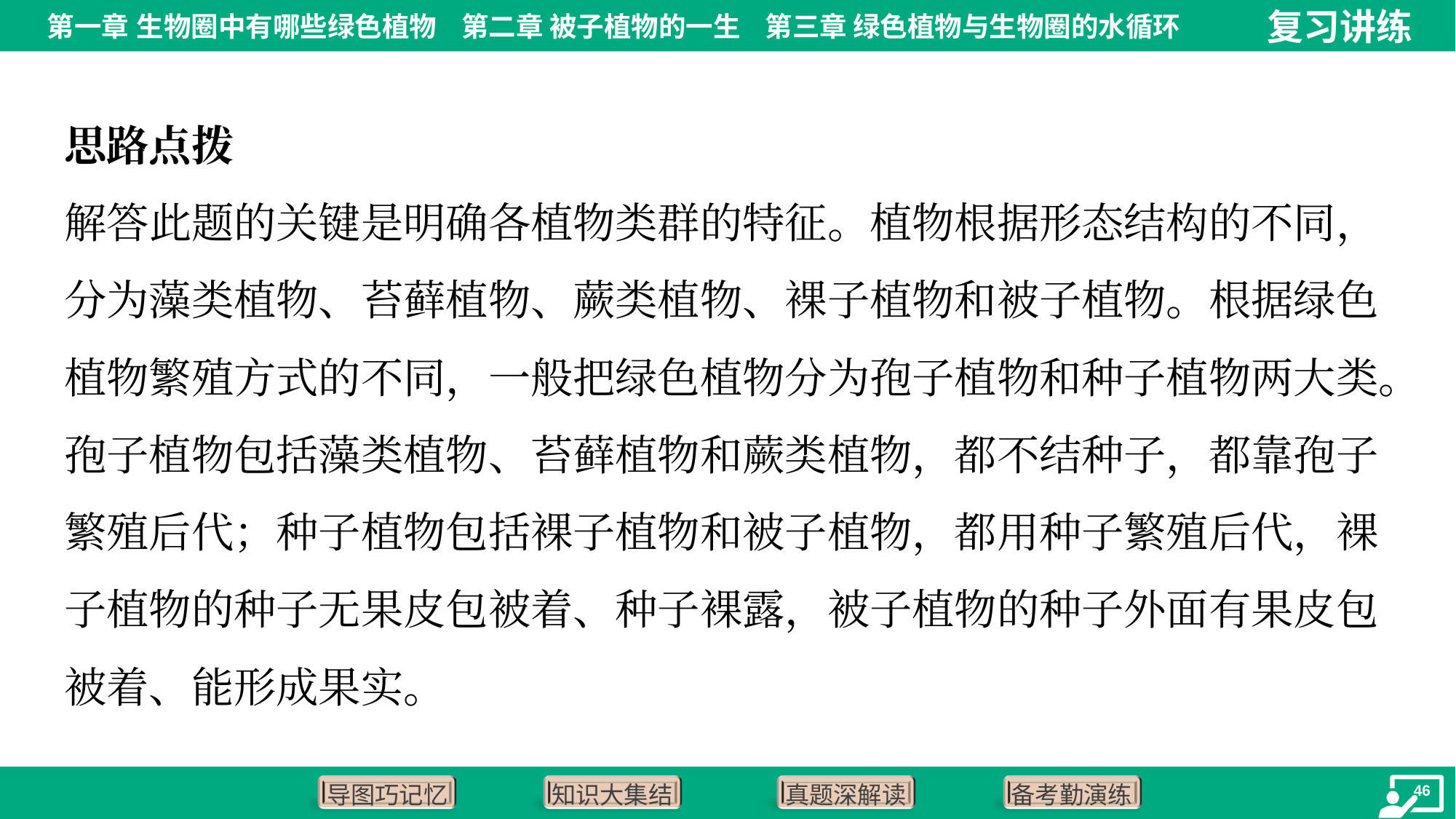

思路点拨
解答此题的关键是明确各植物类群的特征。植物根据形态结构的不同，
分为藻类植物、苔藓植物、蕨类植物、裸子植物和被子植物。根据绿色
植物繁殖方式的不同，一般把绿色植物分为孢子植物和种子植物两大类。
孢子植物包括藻类植物、苔藓植物和蕨类植物，都不结种子，都靠孢子
繁殖后代；种子植物包括裸子植物和被子植物，都用种子繁殖后代，裸
子植物的种子无果皮包被着、种子裸露，被子植物的种子外面有果皮包
被着、能形成果实。